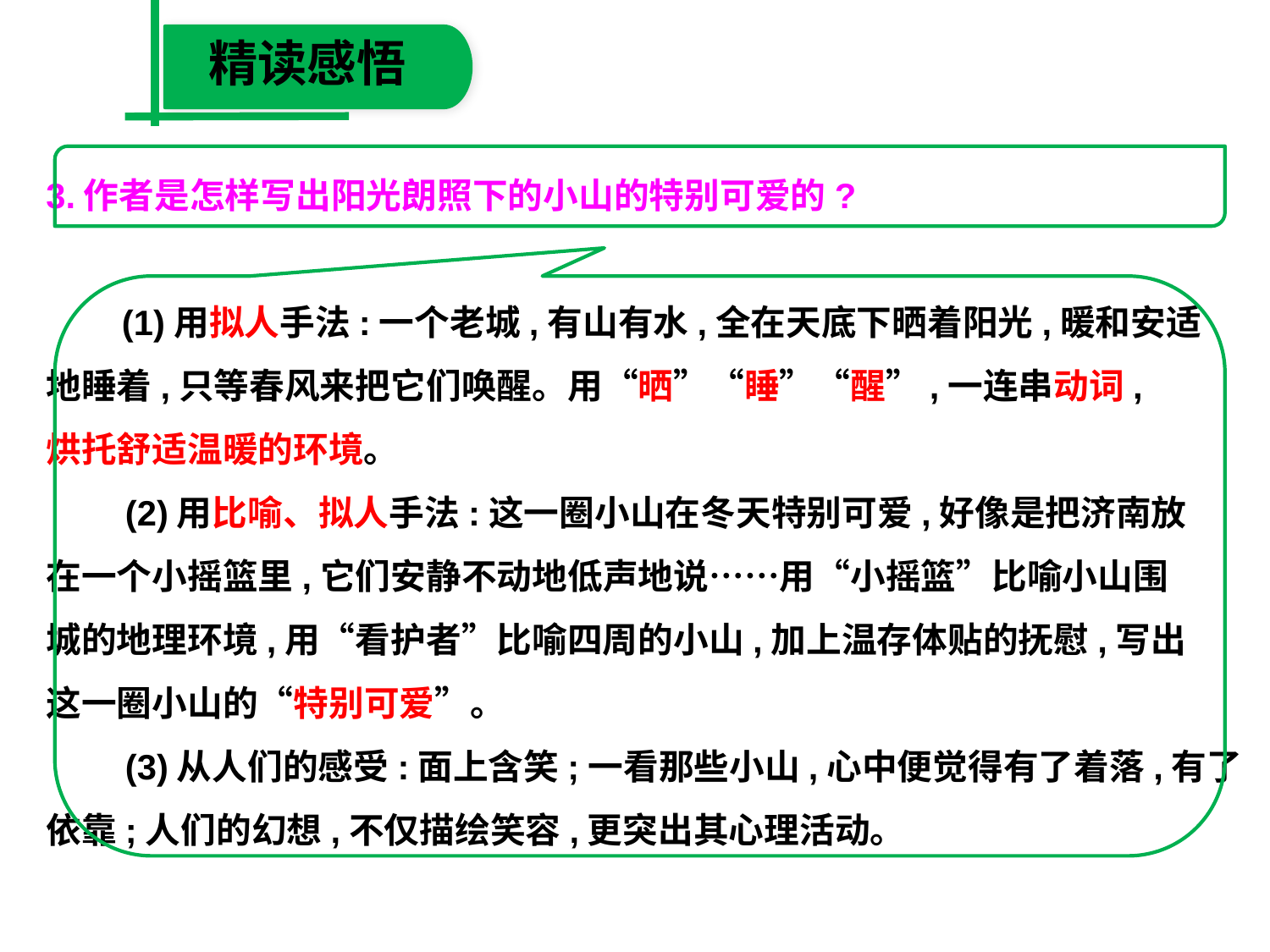

精读感悟
3.作者是怎样写出阳光朗照下的小山的特别可爱的?

　    (1)用拟人手法:一个老城,有山有水,全在天底下晒着阳光,暖和安适
地睡着,只等春风来把它们唤醒。用“晒”“睡”“醒”,一连串动词,
烘托舒适温暖的环境。
　　(2)用比喻、拟人手法:这一圈小山在冬天特别可爱,好像是把济南放
在一个小摇篮里,它们安静不动地低声地说……用“小摇篮”比喻小山围
城的地理环境,用“看护者”比喻四周的小山,加上温存体贴的抚慰,写出
这一圈小山的“特别可爱”。
　　(3)从人们的感受:面上含笑;一看那些小山,心中便觉得有了着落,有了
依靠;人们的幻想,不仅描绘笑容,更突出其心理活动。